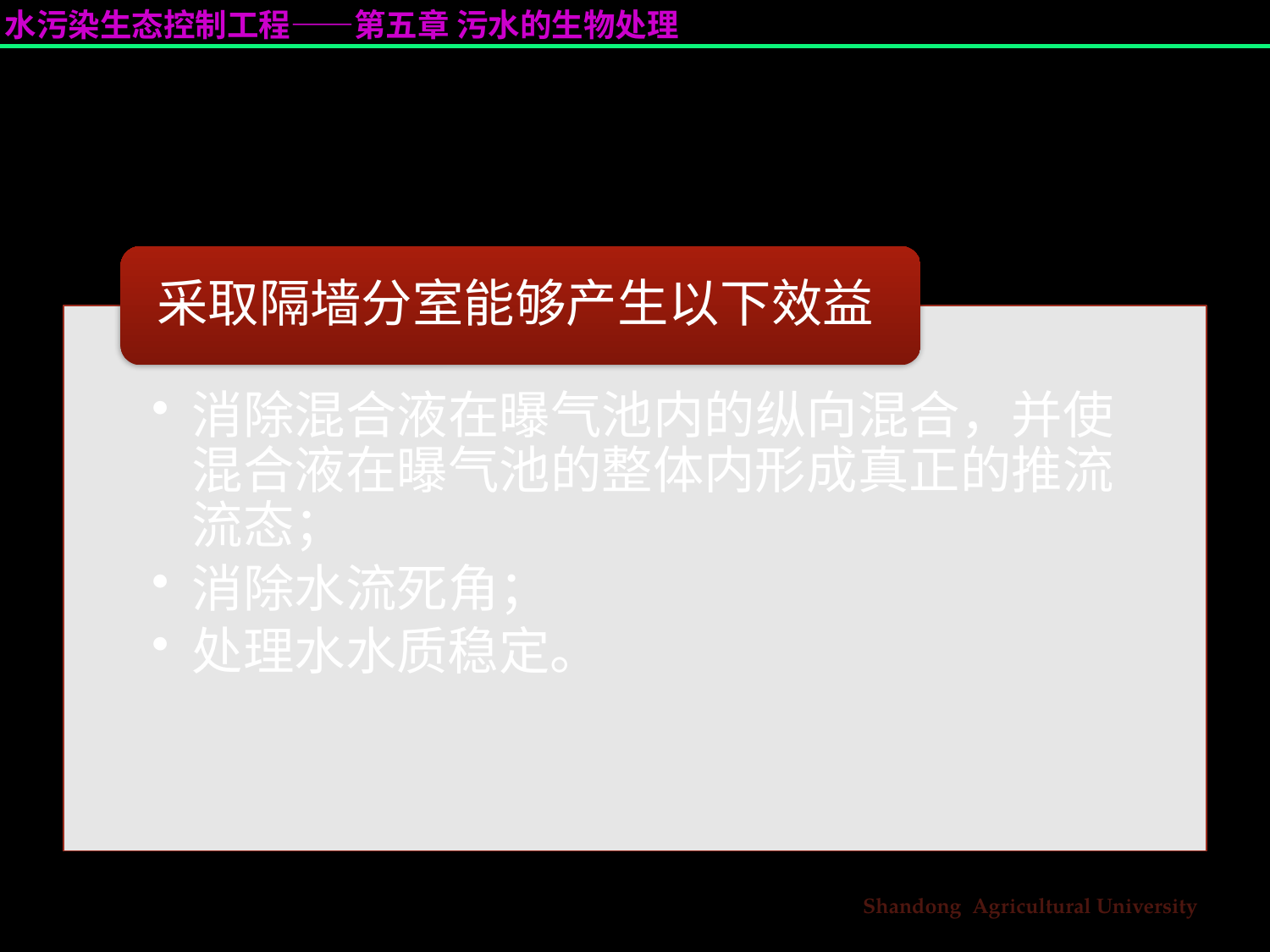

#
消除混合液在曝气池内的纵向混合，并使混合液在曝气池的整体内形成真正的推流流态；
消除水流死角；
处理水水质稳定。
采取隔墙分室能够产生以下效益